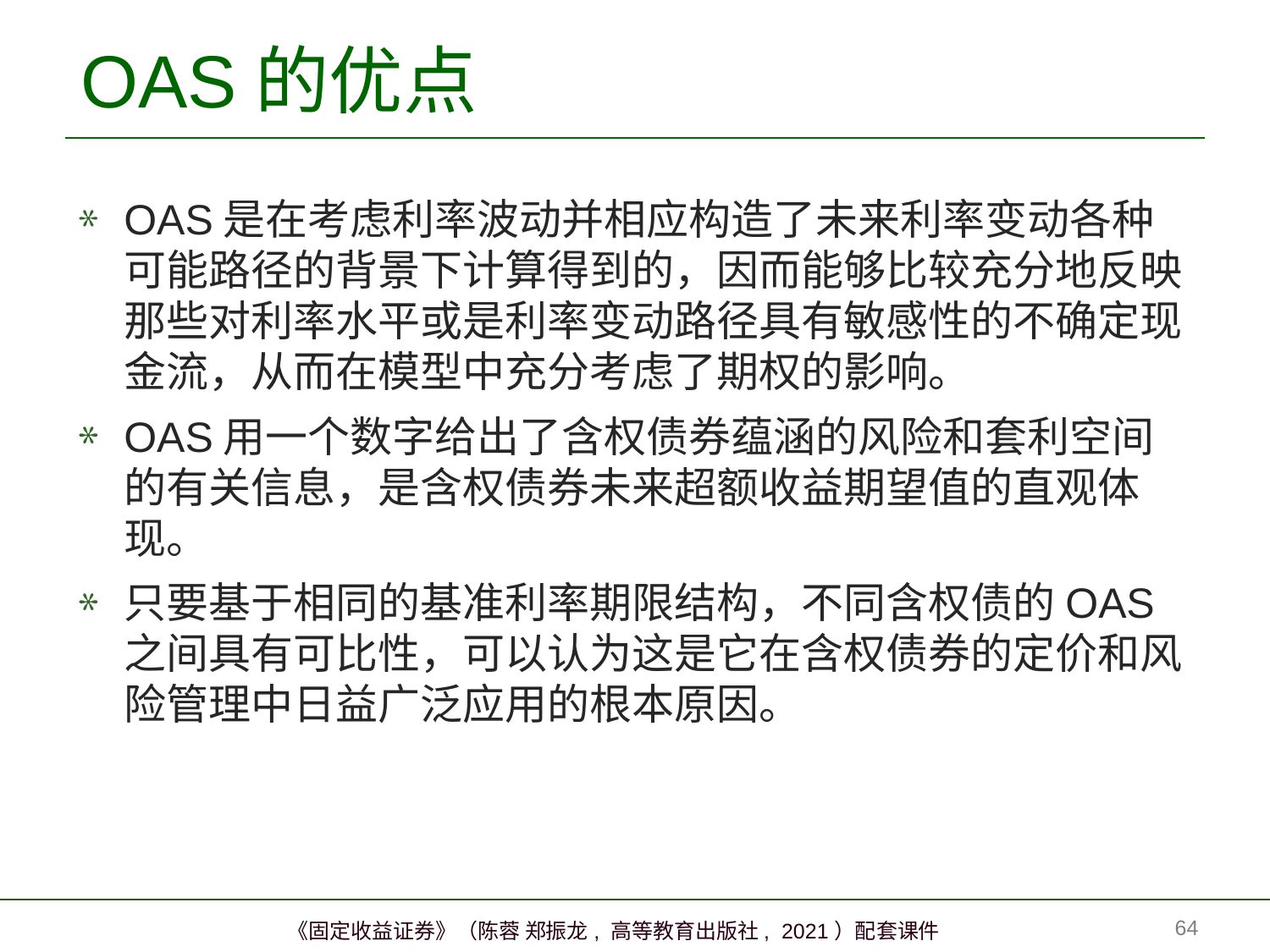

# OAS的优点
OAS是在考虑利率波动并相应构造了未来利率变动各种可能路径的背景下计算得到的，因而能够比较充分地反映那些对利率水平或是利率变动路径具有敏感性的不确定现金流，从而在模型中充分考虑了期权的影响。
OAS用一个数字给出了含权债券蕴涵的风险和套利空间的有关信息，是含权债券未来超额收益期望值的直观体现。
只要基于相同的基准利率期限结构，不同含权债的OAS之间具有可比性，可以认为这是它在含权债券的定价和风险管理中日益广泛应用的根本原因。
64